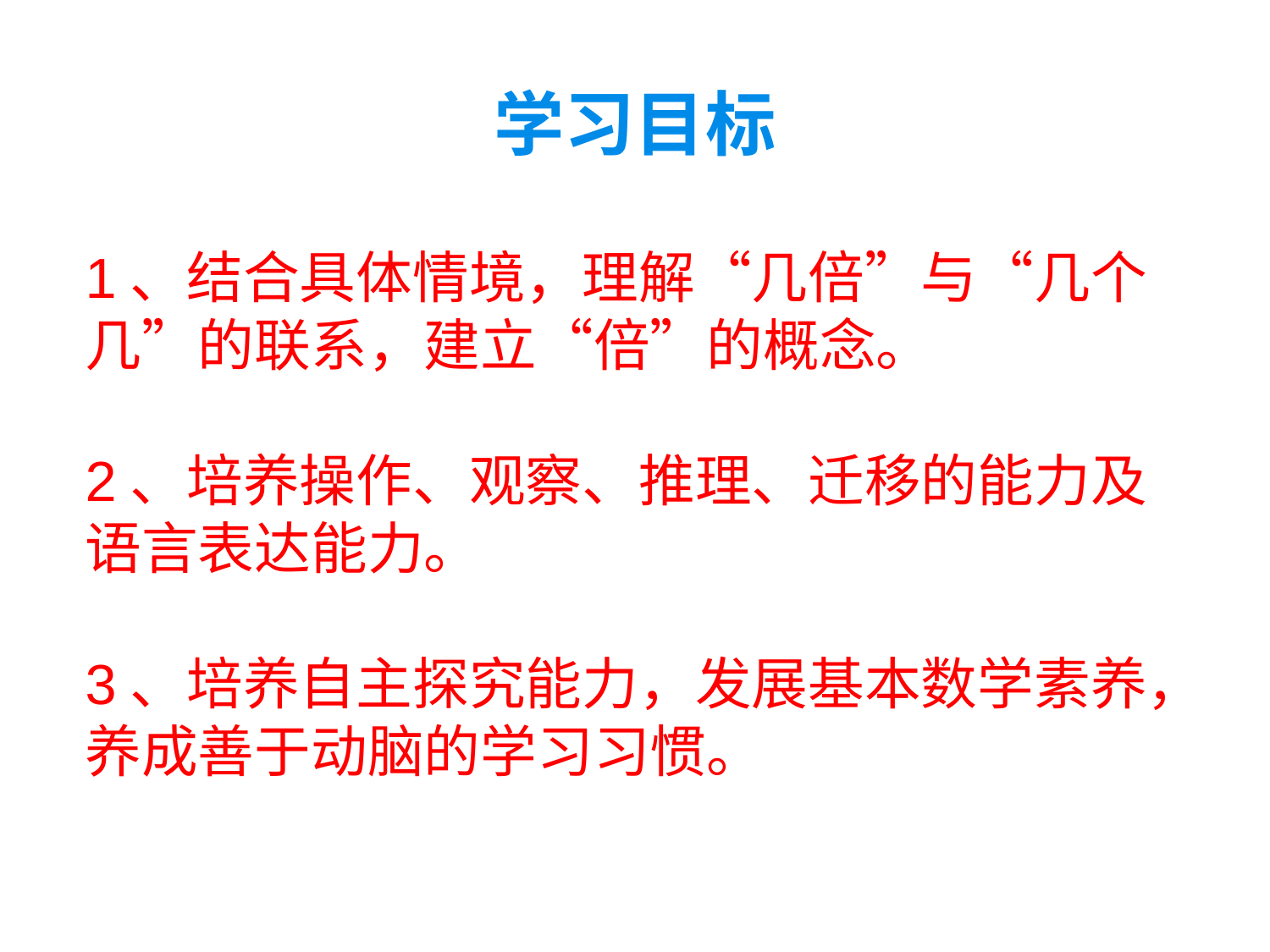

# 学习目标
1、结合具体情境，理解“几倍”与“几个几”的联系，建立“倍”的概念。

2、培养操作、观察、推理、迁移的能力及语言表达能力。

3、培养自主探究能力，发展基本数学素养，养成善于动脑的学习习惯。